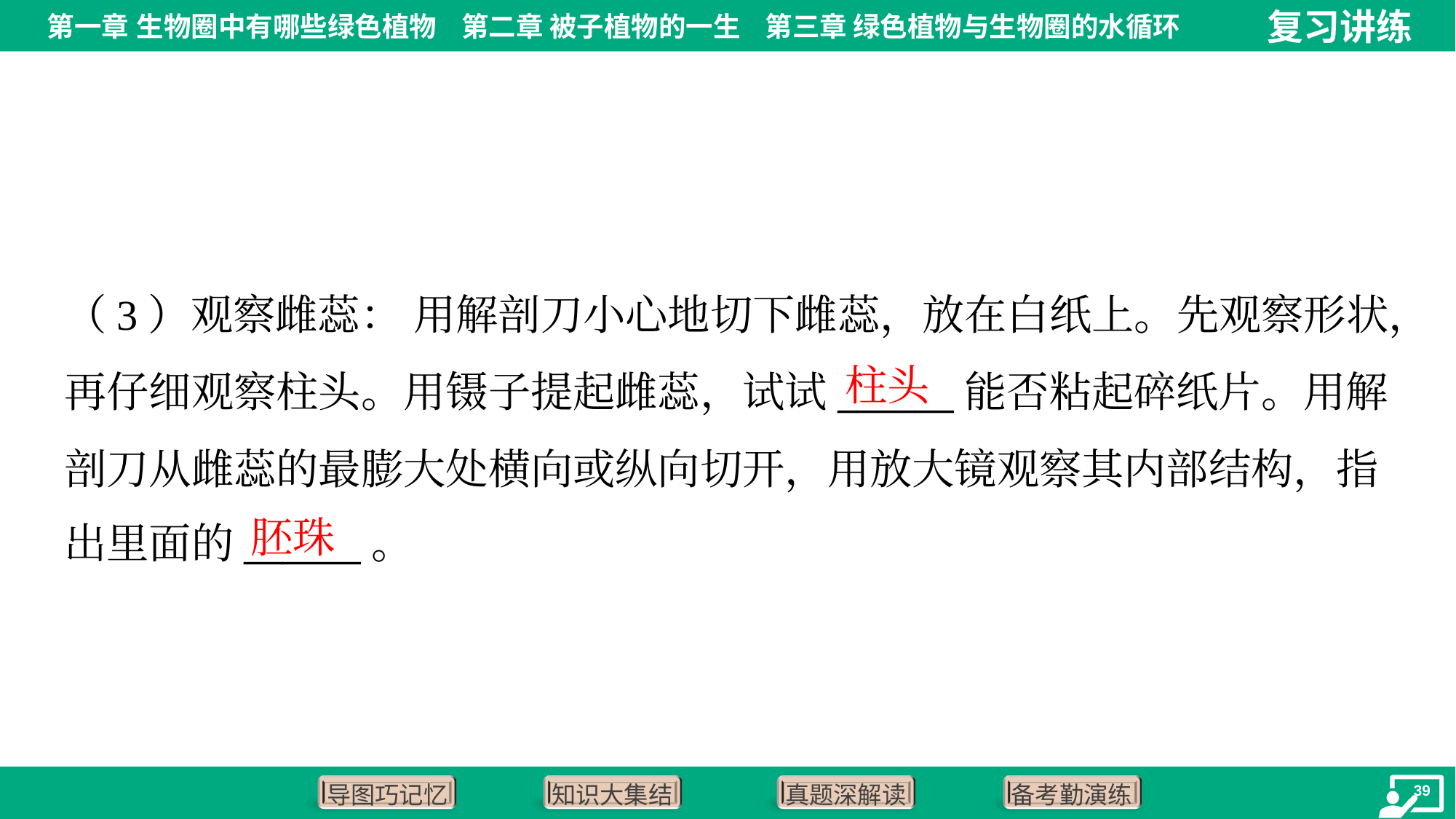

（3）观察雌蕊： 用解剖刀小心地切下雌蕊，放在白纸上。先观察形状，
再仔细观察柱头。用镊子提起雌蕊，试试______能否粘起碎纸片。用解
剖刀从雌蕊的最膨大处横向或纵向切开，用放大镜观察其内部结构，指
出里面的______。
柱头
胚珠